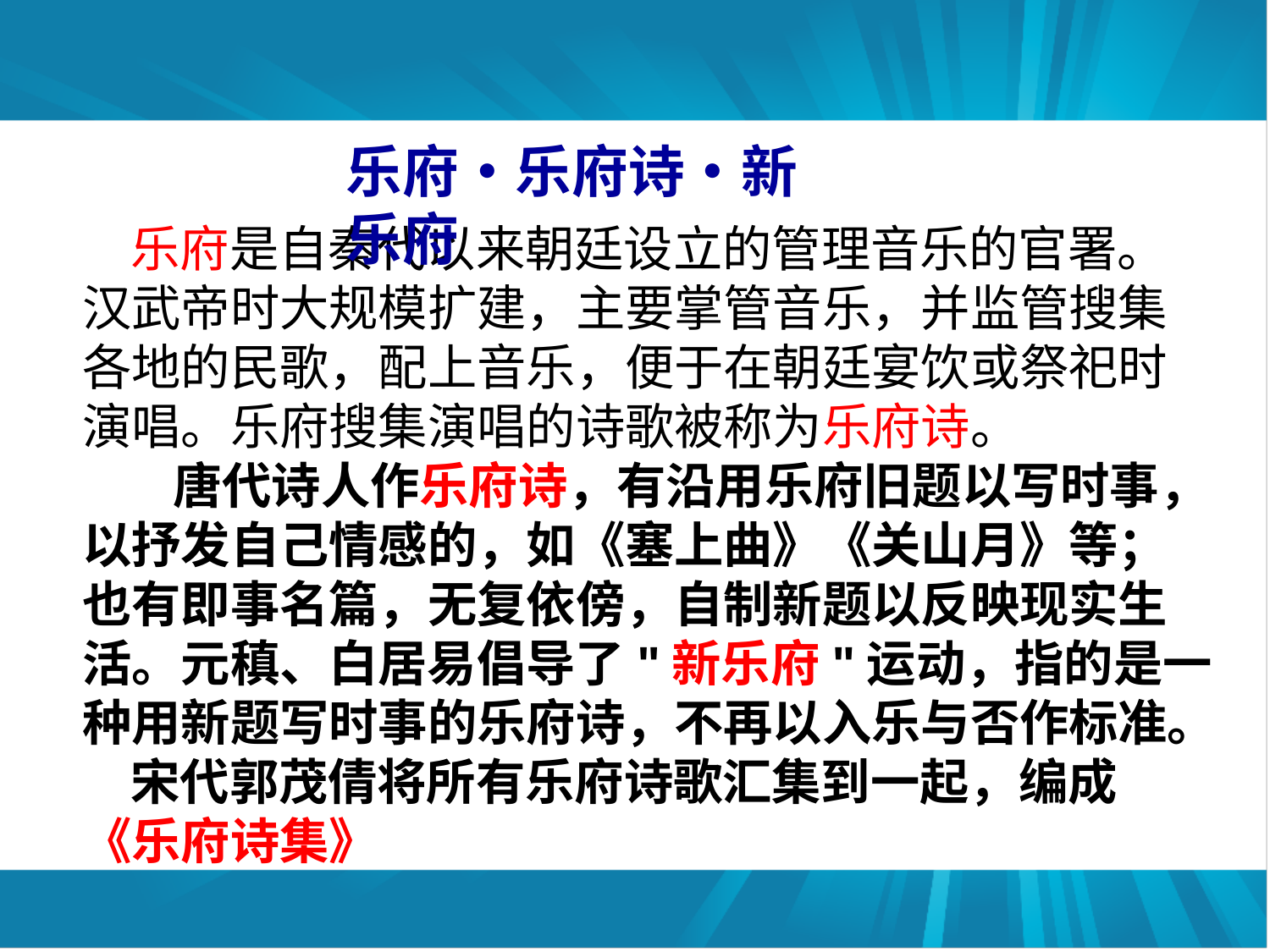

乐府•乐府诗•新乐府
    乐府是自秦代以来朝廷设立的管理音乐的官署。汉武帝时大规模扩建，主要掌管音乐，并监管搜集各地的民歌，配上音乐，便于在朝廷宴饮或祭祀时演唱。乐府搜集演唱的诗歌被称为乐府诗。
       唐代诗人作乐府诗，有沿用乐府旧题以写时事，以抒发自己情感的，如《塞上曲》《关山月》等；也有即事名篇，无复依傍，自制新题以反映现实生活。元稹、白居易倡导了"新乐府"运动，指的是一种用新题写时事的乐府诗，不再以入乐与否作标准。
    宋代郭茂倩将所有乐府诗歌汇集到一起，编成《乐府诗集》